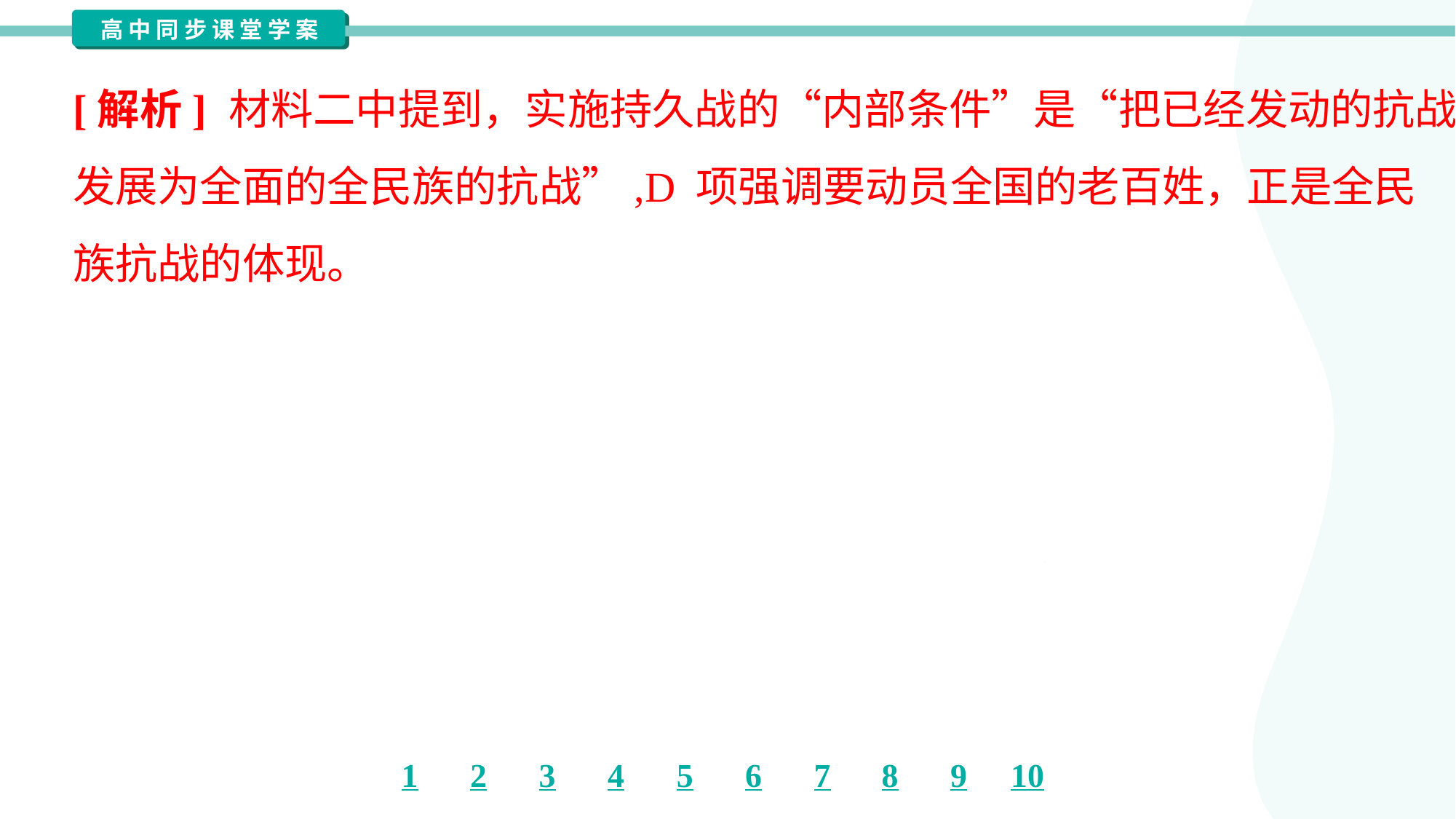

[解析] 材料二中提到，实施持久战的“内部条件”是“把已经发动的抗战
发展为全面的全民族的抗战”,D 项强调要动员全国的老百姓，正是全民
族抗战的体现。